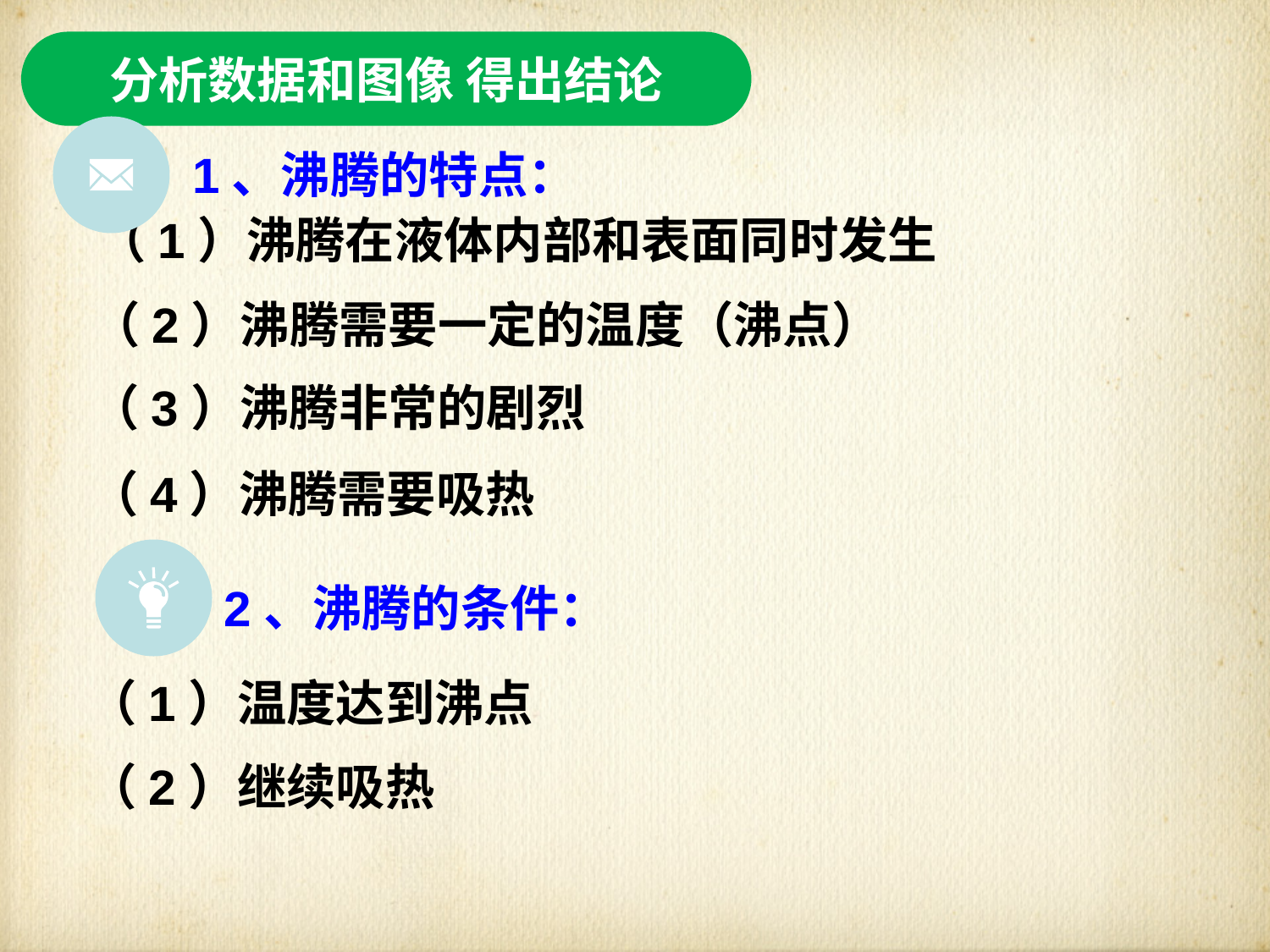

分析数据和图像 得出结论
：

1、沸腾的特点：
（1）沸腾在液体内部和表面同时发生
（2）沸腾需要一定的温度（沸点）
（3）沸腾非常的剧烈
（4）沸腾需要吸热

2、沸腾的条件：
（1）温度达到沸点
（2）继续吸热